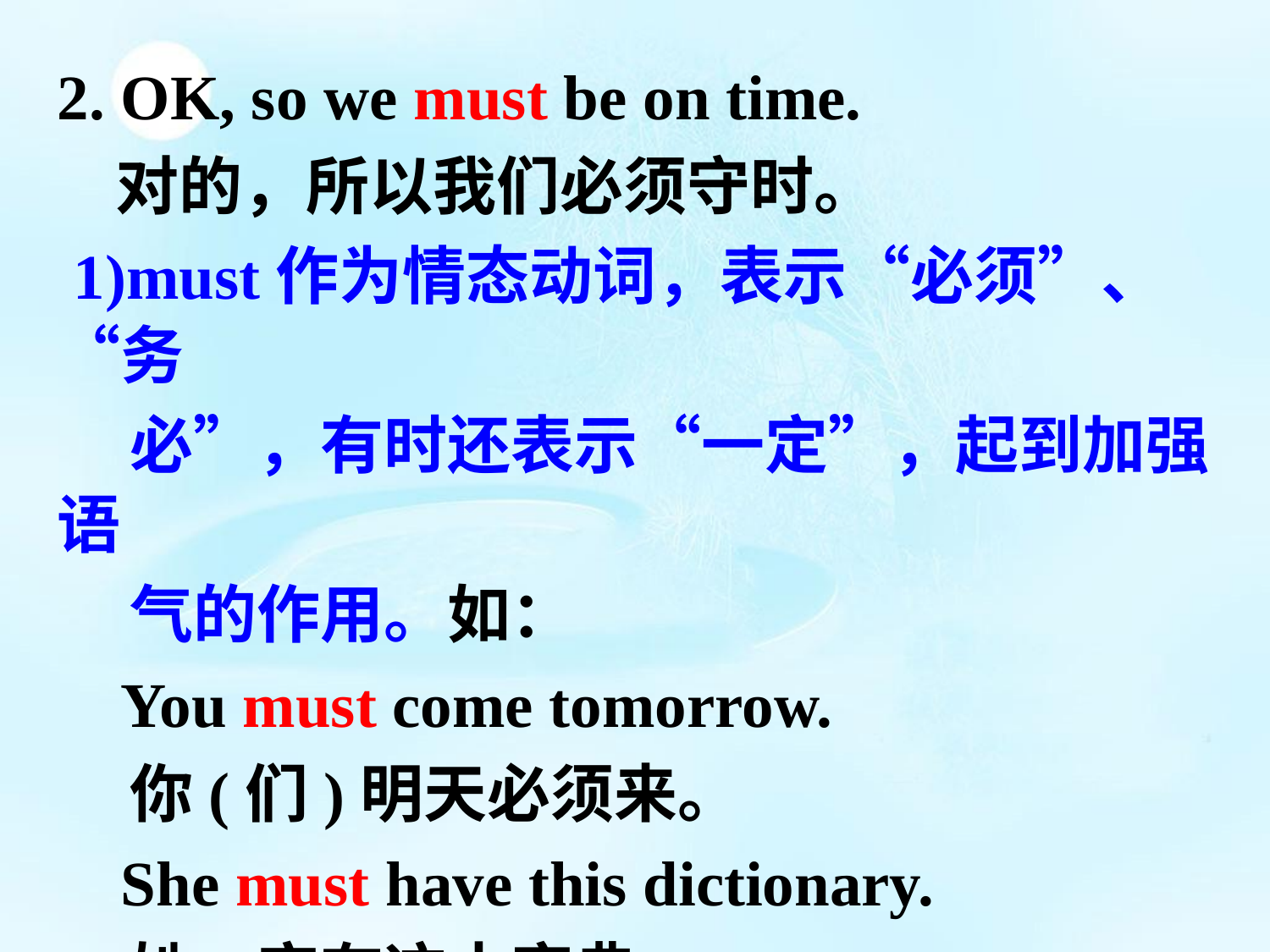

2. OK, so we must be on time.
   对的，所以我们必须守时。
 1)must作为情态动词，表示“必须”、“务
    必”，有时还表示“一定”，起到加强语
    气的作用。如：
    You must come tomorrow.
    你(们)明天必须来。
    She must have this dictionary.
    她一定有这本字典。